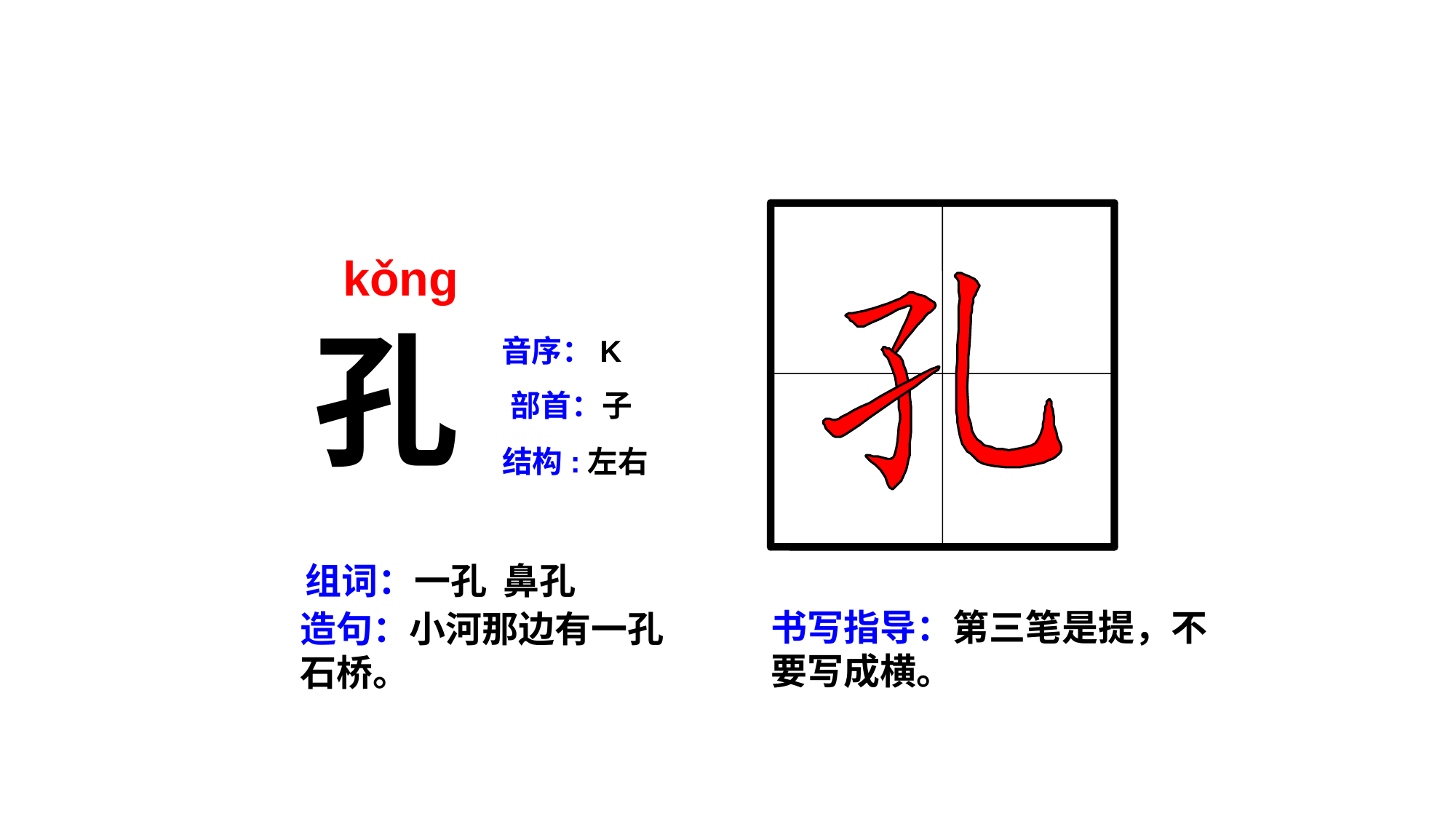

kǒng

孔
音序：K

部首：子
结构:左右
组词：一孔  鼻孔
书写指导：第三笔是提，不要写成横。
造句：小河那边有一孔石桥。